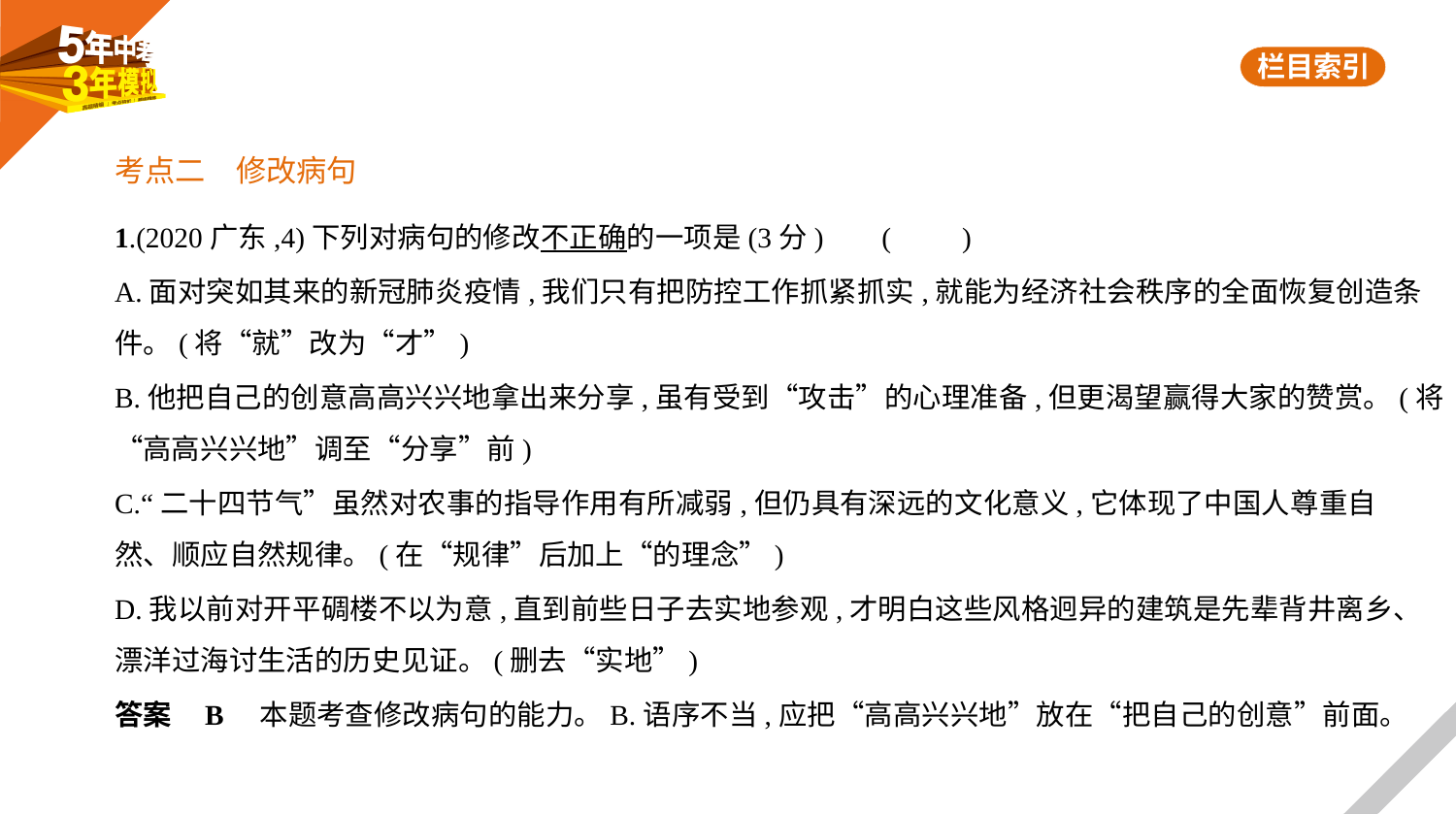

考点二　修改病句
1.(2020广东,4)下列对病句的修改不正确的一项是(3分)     (　　)
A.面对突如其来的新冠肺炎疫情,我们只有把防控工作抓紧抓实,就能为经济社会秩序的全面恢复创造条
件。(将“就”改为“才”)
B.他把自己的创意高高兴兴地拿出来分享,虽有受到“攻击”的心理准备,但更渴望赢得大家的赞赏。(将
“高高兴兴地”调至“分享”前)
C.“二十四节气”虽然对农事的指导作用有所减弱,但仍具有深远的文化意义,它体现了中国人尊重自
然、顺应自然规律。(在“规律”后加上“的理念”)
D.我以前对开平碉楼不以为意,直到前些日子去实地参观,才明白这些风格迥异的建筑是先辈背井离乡、
漂洋过海讨生活的历史见证。(删去“实地”)
答案    B　本题考查修改病句的能力。B.语序不当,应把“高高兴兴地”放在“把自己的创意”前面。